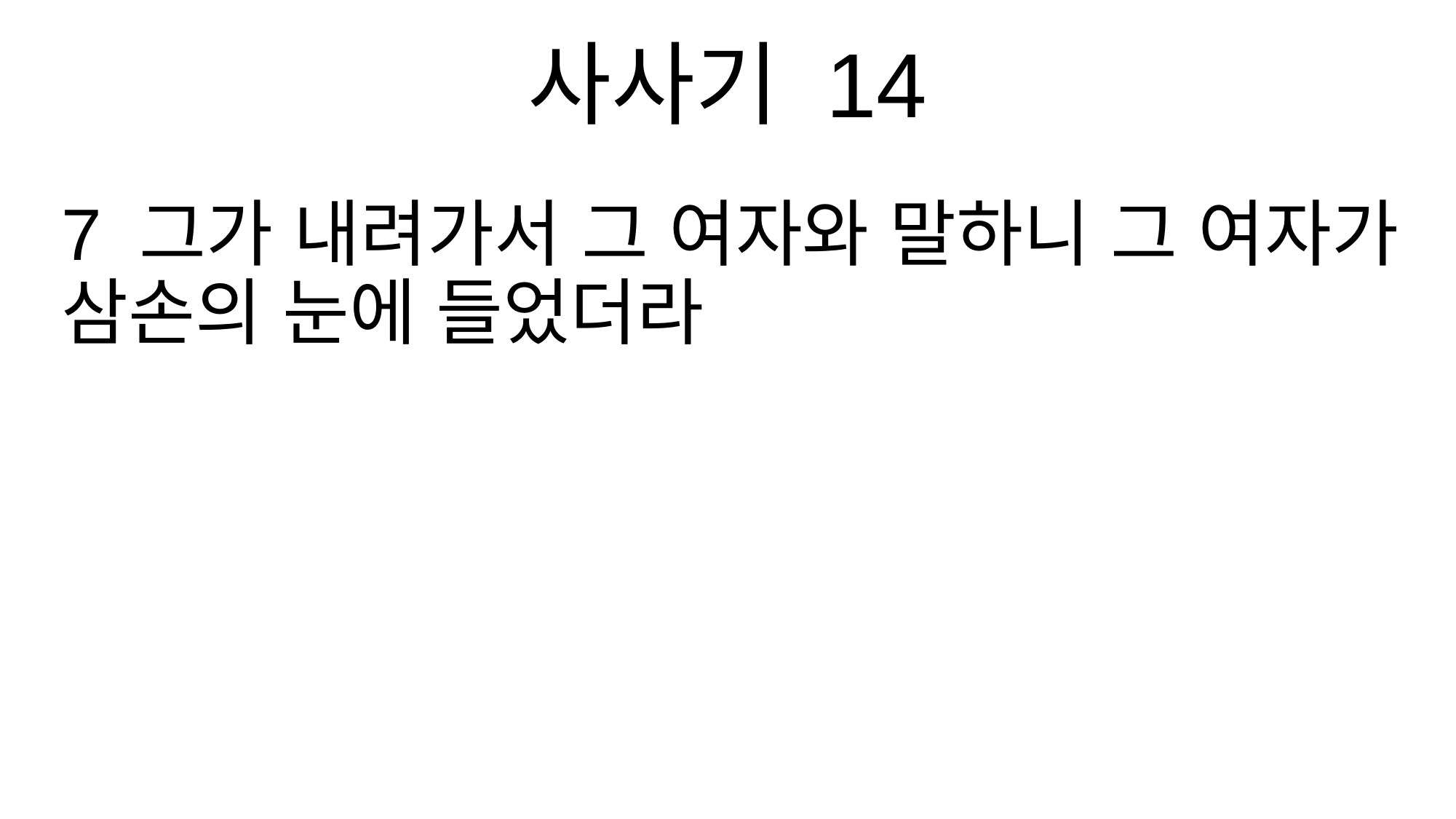

사사기 14
7 그가 내려가서 그 여자와 말하니 그 여자가 삼손의 눈에 들었더라